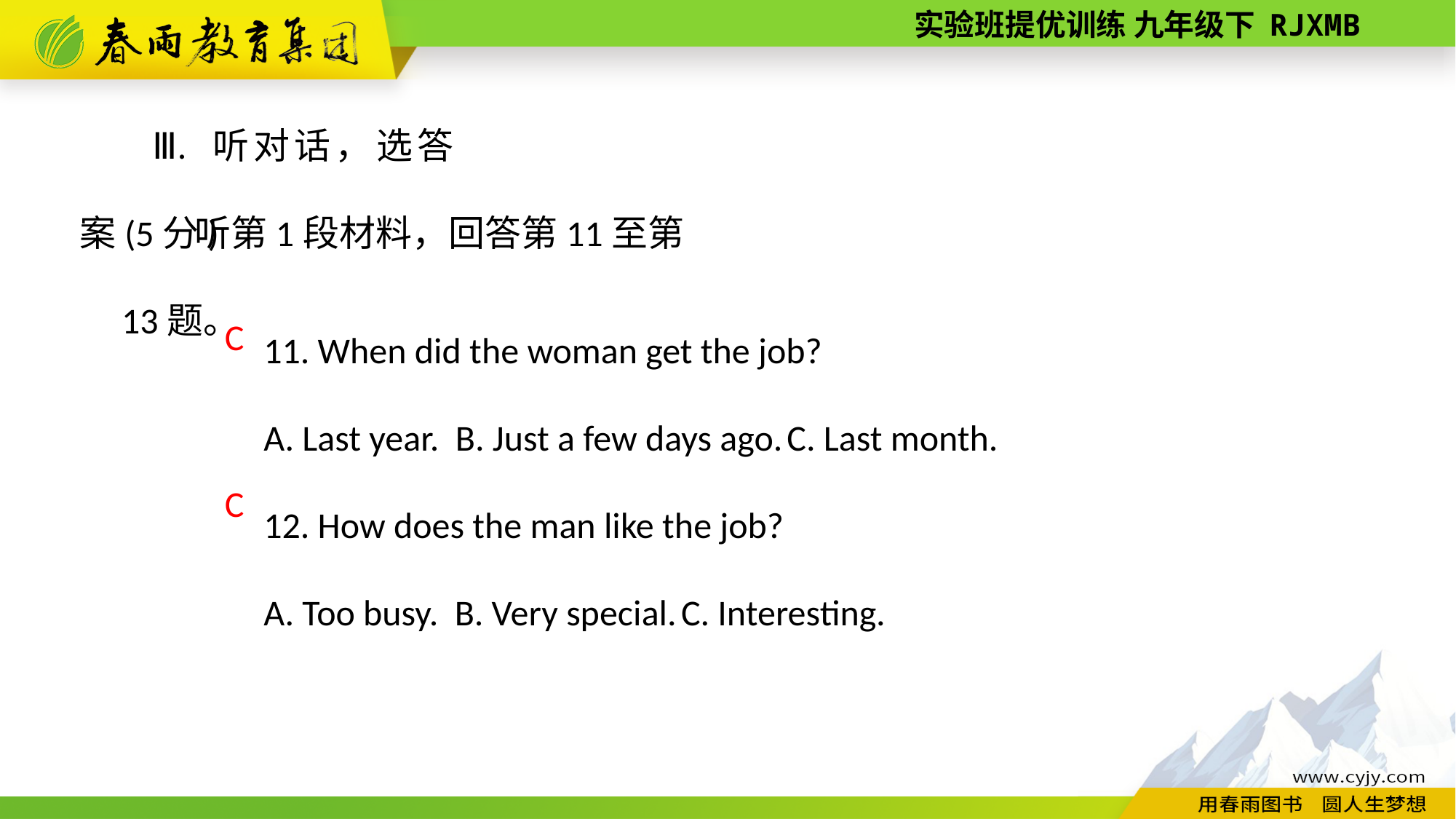

Ⅲ. 听对话，选答案(5分)
听第1段材料，回答第11至第13题。
11. When did the woman get the job?
A. Last year.  B. Just a few days ago. C. Last month.
12. How does the man like the job?
A. Too busy.  B. Very special. C. Interesting.
C
C